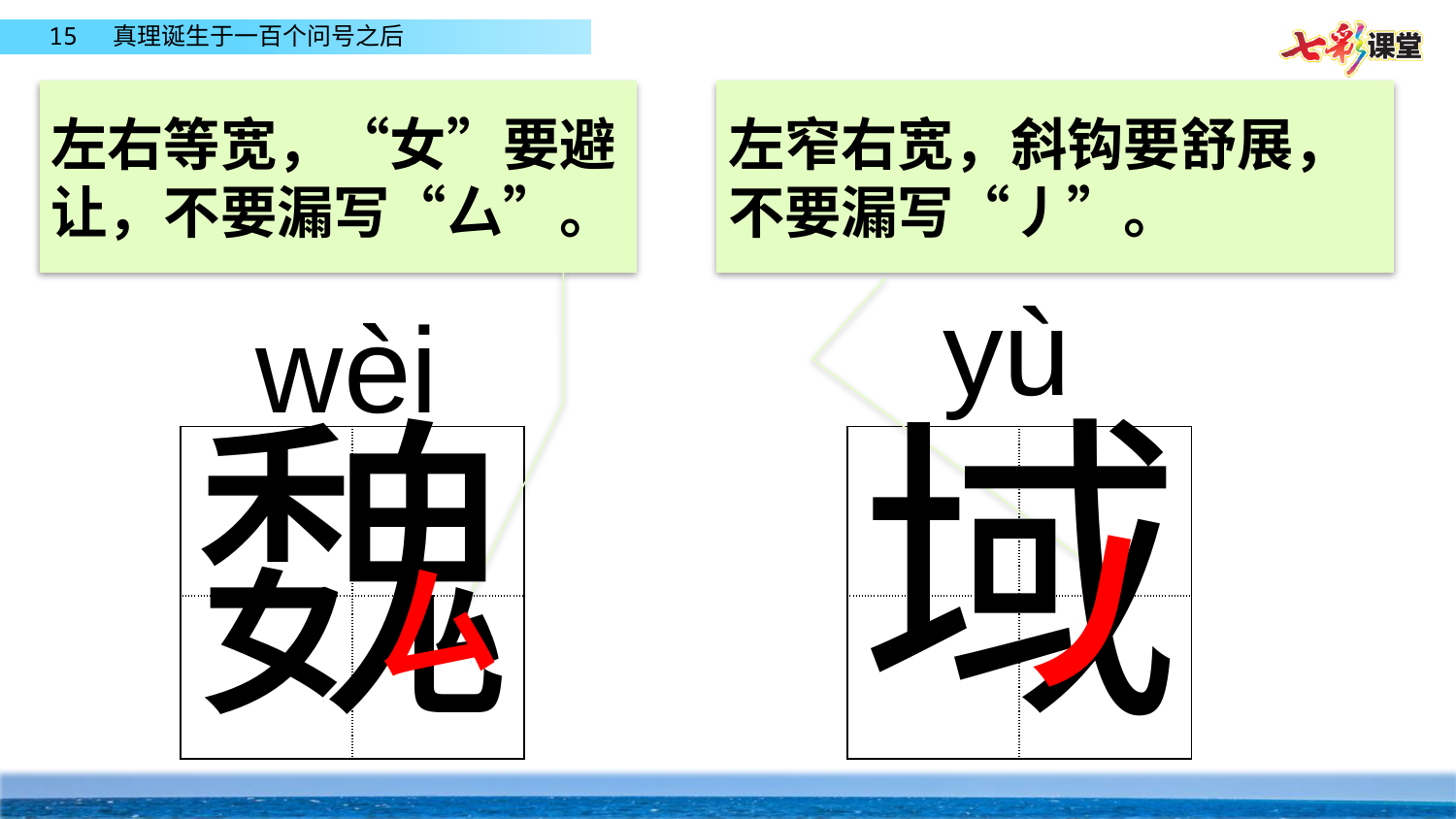

左右等宽，“女”要避让，不要漏写“厶”。
左窄右宽，斜钩要舒展，不要漏写“丿”。
yù
wèi
魏
域
|  |  |
| --- | --- |
|  |  |
|  |  |
| --- | --- |
|  |  |
丿
厶